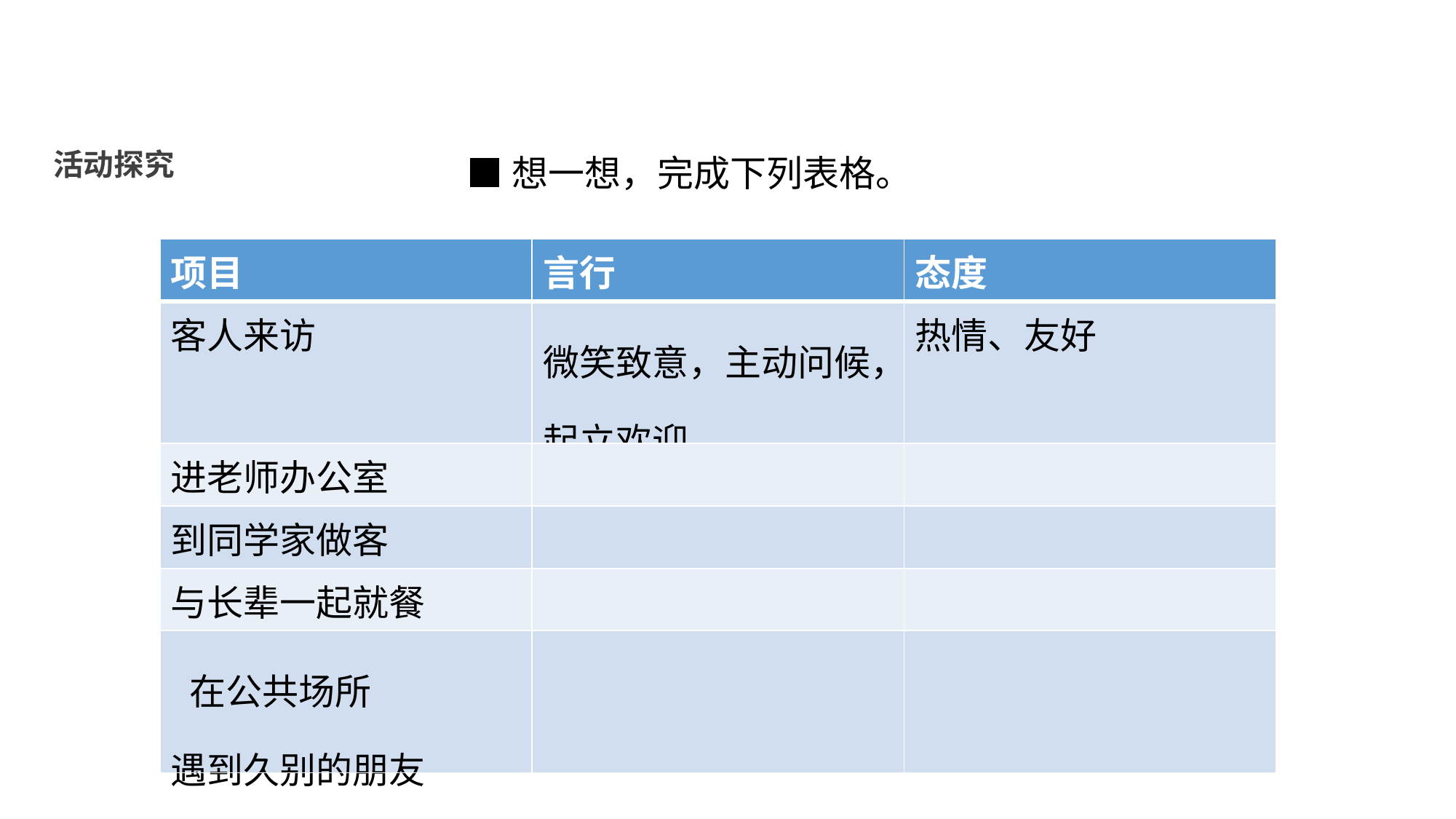

活动探究
■想一想，完成下列表格。
| 项目 | 言行 | 态度 |
| --- | --- | --- |
| 客人来访 | 微笑致意，主动问候，起立欢迎 | 热情、友好 |
| 进老师办公室 |  |  |
| 到同学家做客 |  |  |
| 与长辈一起就餐 |  |  |
| 在公共场所 遇到久别的朋友 |  |  |